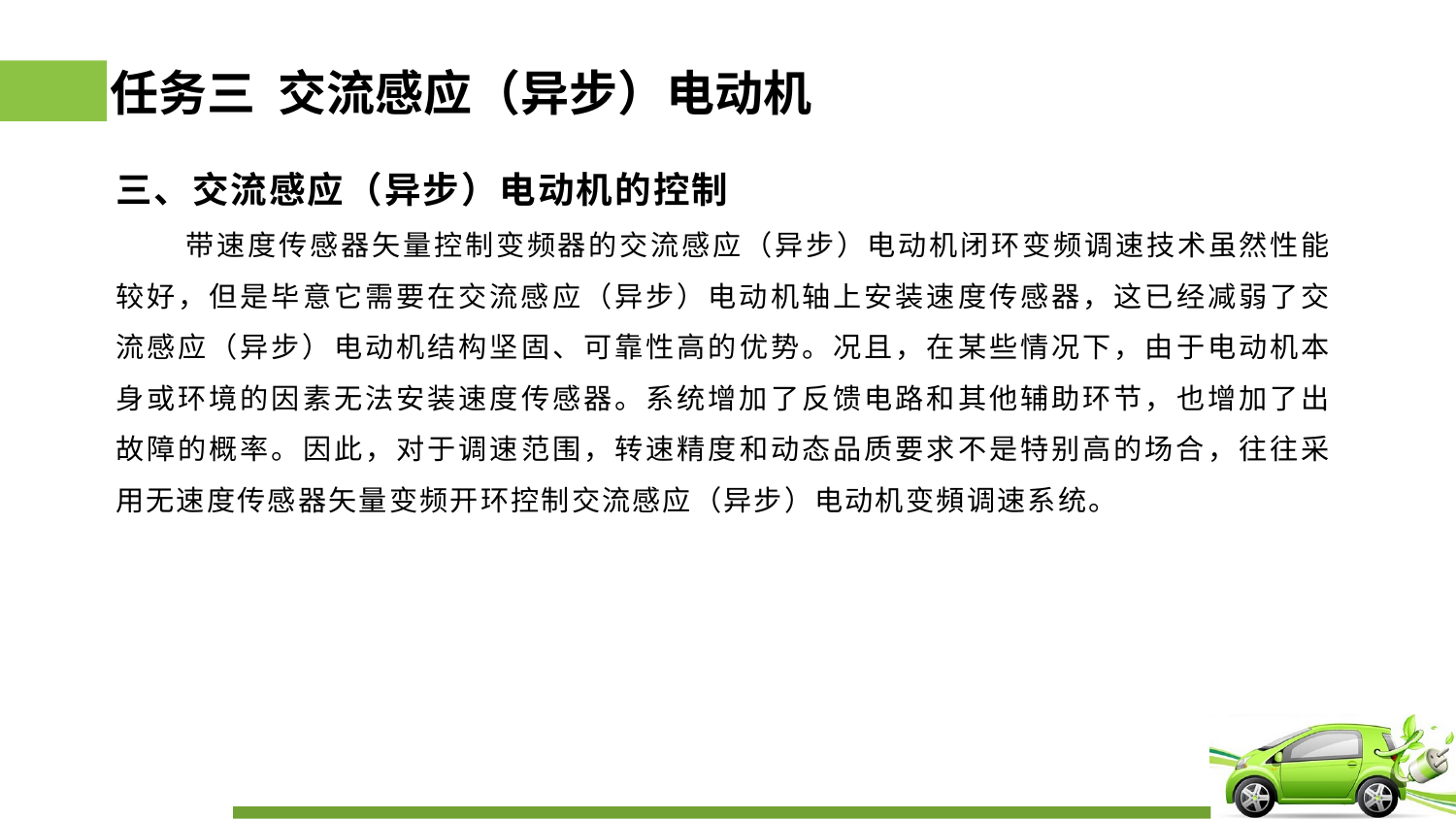

# 任务三  交流感应（异步）电动机
三、交流感应（异步）电动机的控制
       带速度传感器矢量控制变频器的交流感应（异步）电动机闭环变频调速技术虽然性能较好，但是毕意它需要在交流感应（异步）电动机轴上安装速度传感器，这已经减弱了交流感应（异步）电动机结构坚固、可靠性高的优势。况且，在某些情况下，由于电动机本身或环境的因素无法安装速度传感器。系统增加了反馈电路和其他辅助环节，也增加了出故障的概率。因此，对于调速范围，转速精度和动态品质要求不是特别高的场合，往往采用无速度传感器矢量变频开环控制交流感应（异步）电动机变頻调速系统。